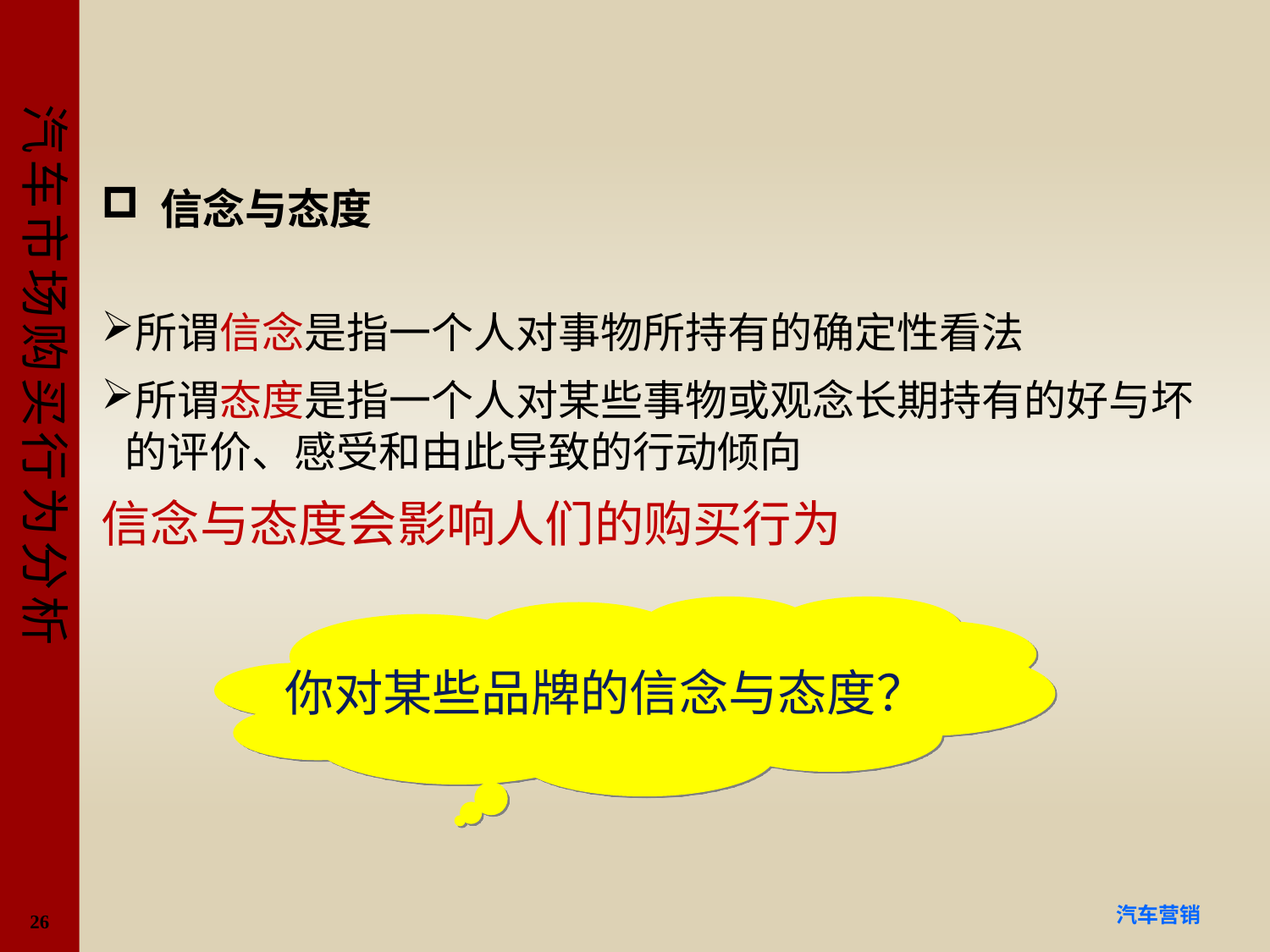

#
 信念与态度

所谓信念是指一个人对事物所持有的确定性看法
所谓态度是指一个人对某些事物或观念长期持有的好与坏的评价、感受和由此导致的行动倾向
信念与态度会影响人们的购买行为

你对某些品牌的信念与态度？
26